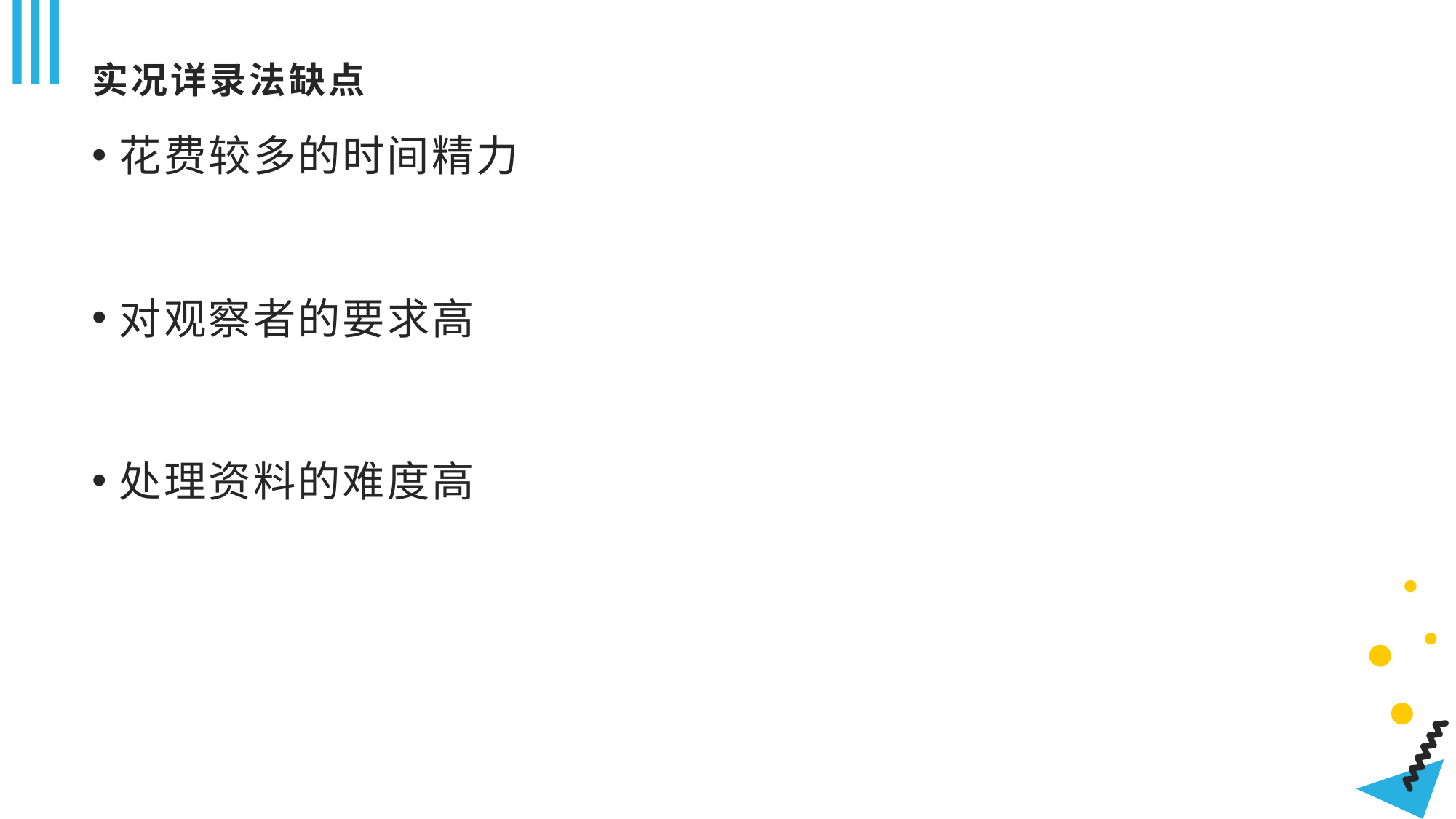

# 实况详录法缺点
花费较多的时间精力

对观察者的要求高

处理资料的难度高